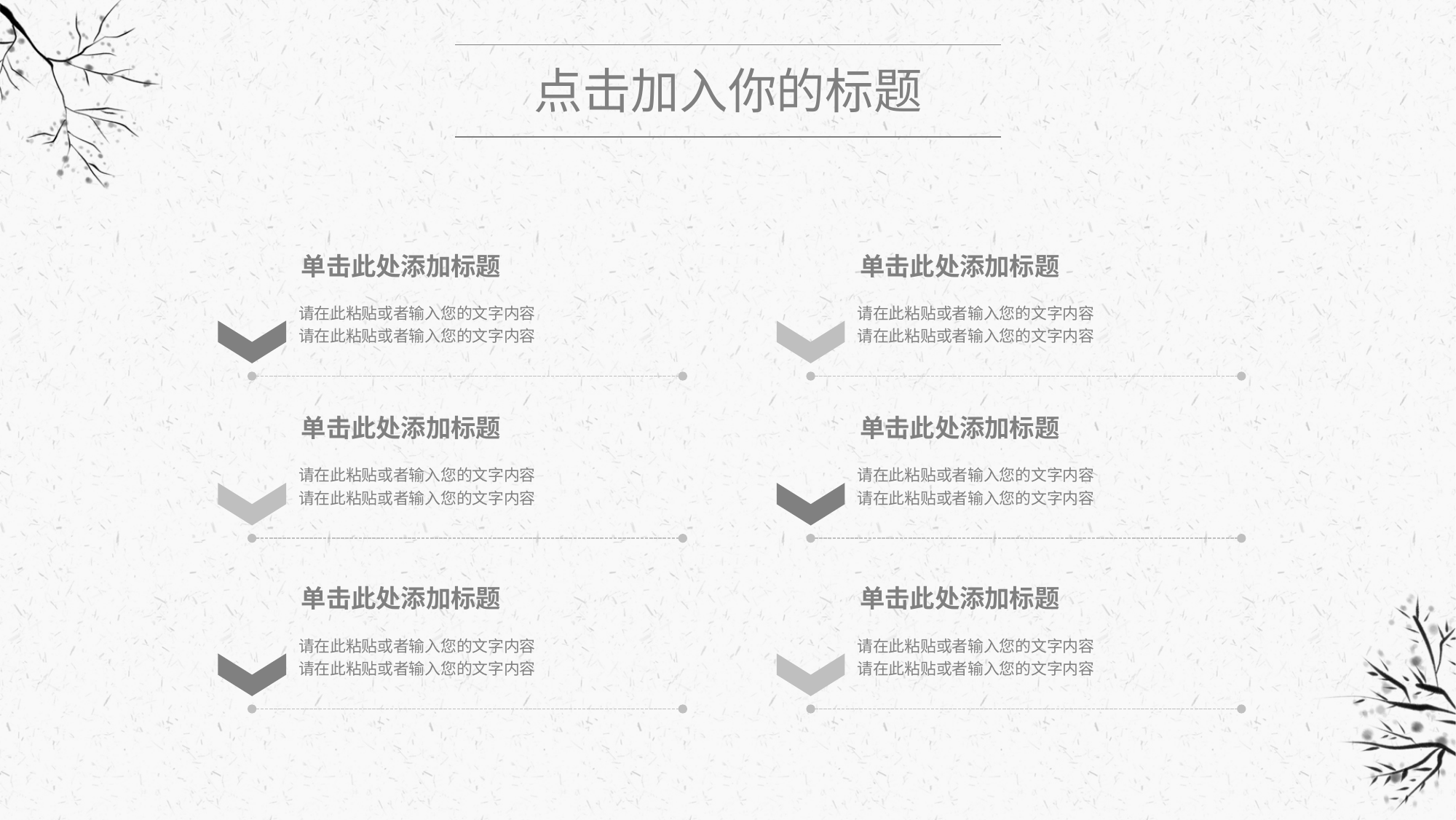

点击加入你的标题
单击此处添加标题
单击此处添加标题
请在此粘贴或者输入您的文字内容
请在此粘贴或者输入您的文字内容
请在此粘贴或者输入您的文字内容
请在此粘贴或者输入您的文字内容

单击此处添加标题
单击此处添加标题
请在此粘贴或者输入您的文字内容
请在此粘贴或者输入您的文字内容
请在此粘贴或者输入您的文字内容
请在此粘贴或者输入您的文字内容

单击此处添加标题
单击此处添加标题
请在此粘贴或者输入您的文字内容
请在此粘贴或者输入您的文字内容
请在此粘贴或者输入您的文字内容
请在此粘贴或者输入您的文字内容